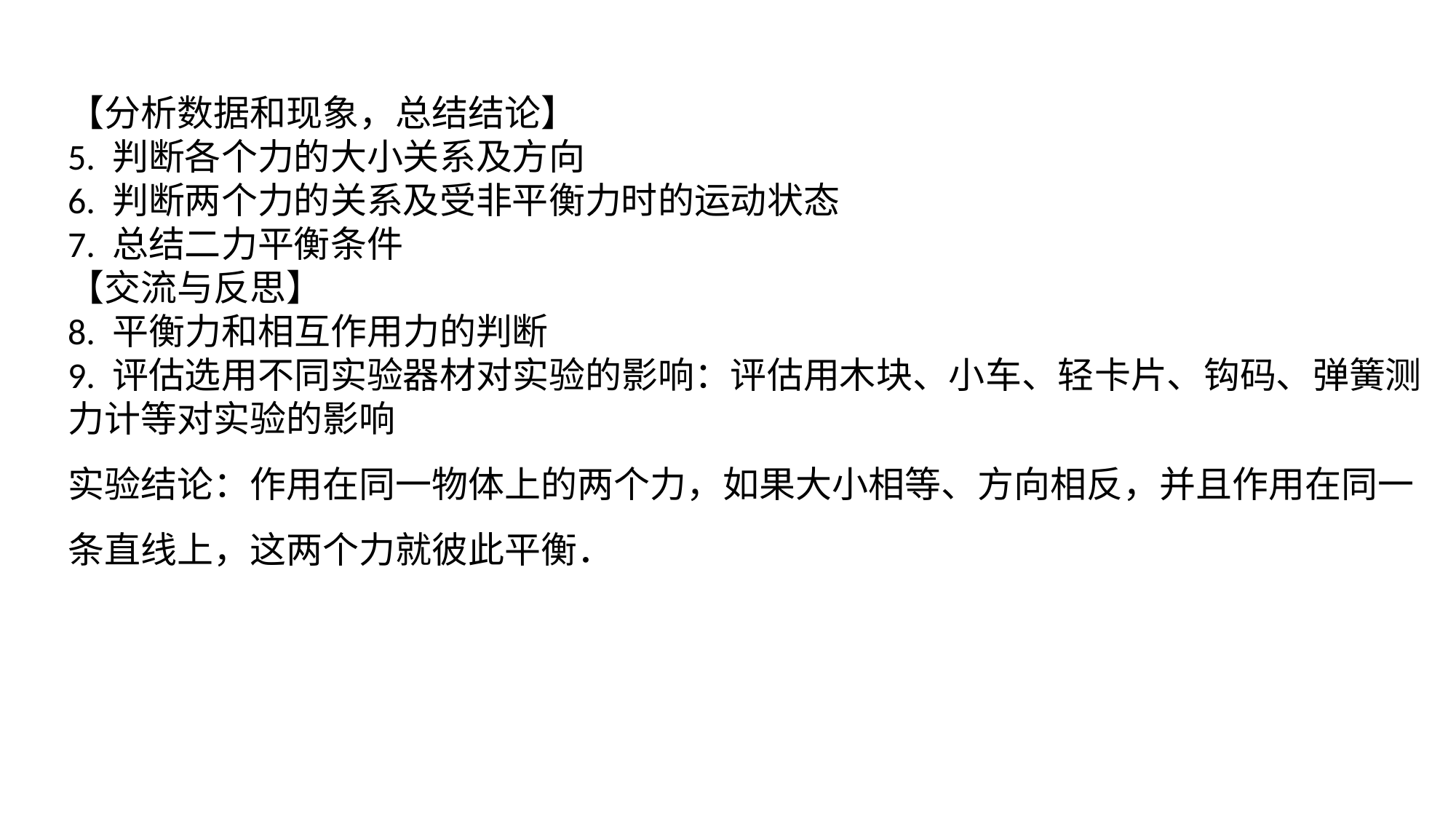

【分析数据和现象，总结结论】5. 判断各个力的大小关系及方向6. 判断两个力的关系及受非平衡力时的运动状态7. 总结二力平衡条件【交流与反思】8. 平衡力和相互作用力的判断9. 评估选用不同实验器材对实验的影响：评估用木块、小车、轻卡片、钩码、弹簧测力计等对实验的影响实验结论：作用在同一物体上的两个力，如果大小相等、方向相反，并且作用在同一条直线上，这两个力就彼此平衡．